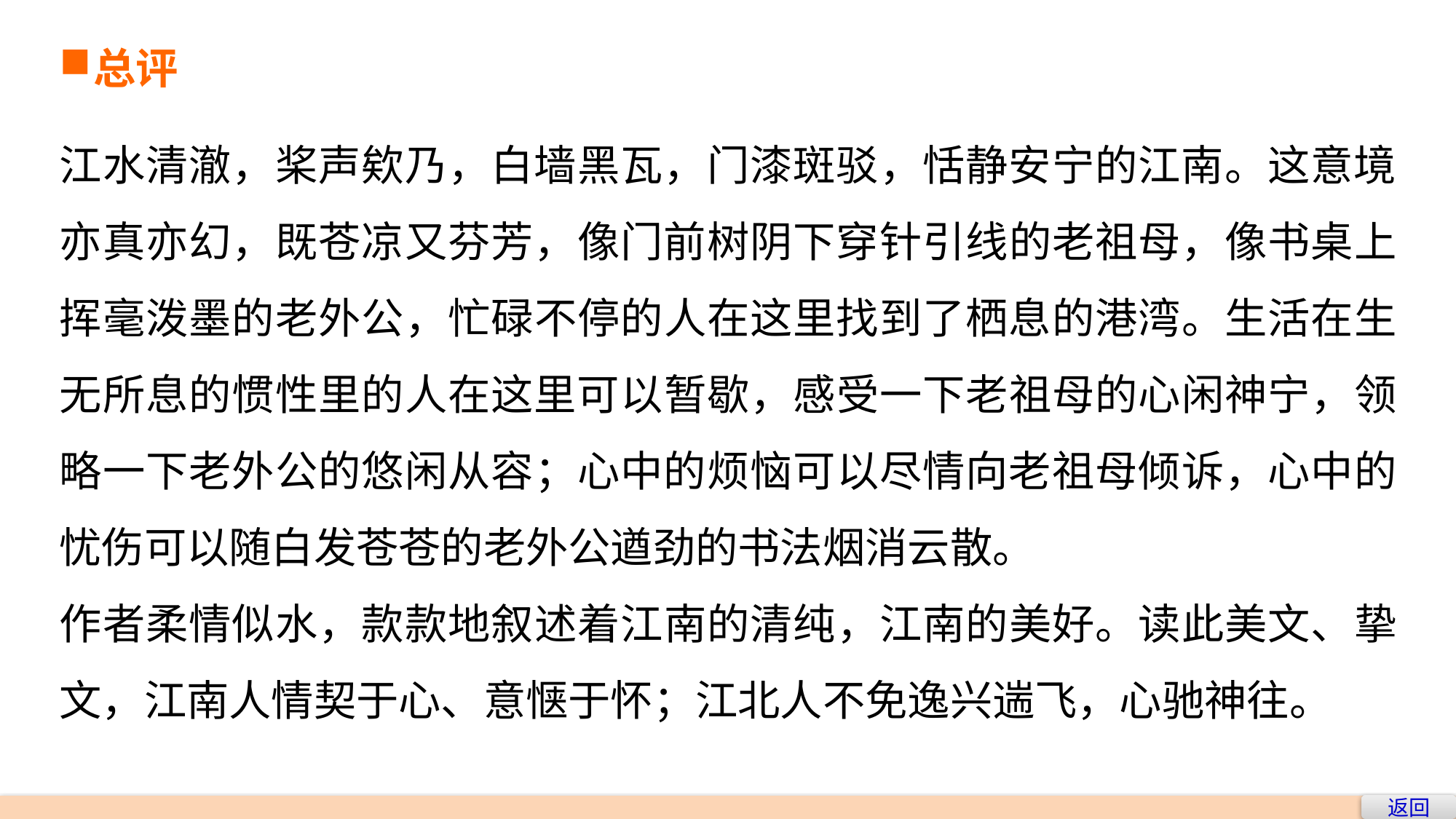

总评
江水清澈，桨声欸乃，白墙黑瓦，门漆斑驳，恬静安宁的江南。这意境亦真亦幻，既苍凉又芬芳，像门前树阴下穿针引线的老祖母，像书桌上挥毫泼墨的老外公，忙碌不停的人在这里找到了栖息的港湾。生活在生无所息的惯性里的人在这里可以暂歇，感受一下老祖母的心闲神宁，领略一下老外公的悠闲从容；心中的烦恼可以尽情向老祖母倾诉，心中的忧伤可以随白发苍苍的老外公遒劲的书法烟消云散。
作者柔情似水，款款地叙述着江南的清纯，江南的美好。读此美文、挚文，江南人情契于心、意惬于怀；江北人不免逸兴遄飞，心驰神往。
返回